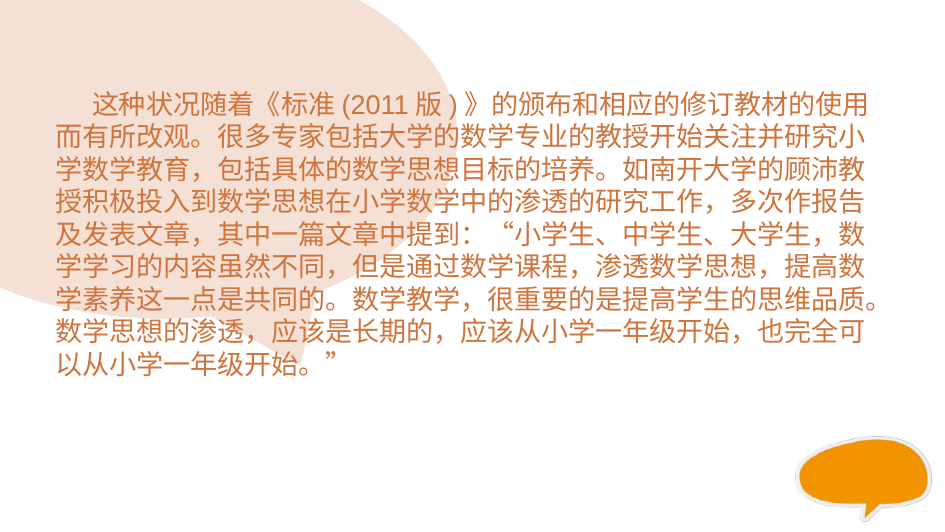

#

     这种状况随着《标准(2011版)》的颁布和相应的修订教材的使用而有所改观。很多专家包括大学的数学专业的教授开始关注并研究小学数学教育，包括具体的数学思想目标的培养。如南开大学的顾沛教授积极投入到数学思想在小学数学中的渗透的研究工作，多次作报告及发表文章，其中一篇文章中提到：“小学生、中学生、大学生，数学学习的内容虽然不同，但是通过数学课程，渗透数学思想，提高数学素养这一点是共同的。数学教学，很重要的是提高学生的思维品质。数学思想的渗透，应该是长期的，应该从小学一年级开始，也完全可以从小学一年级开始。”